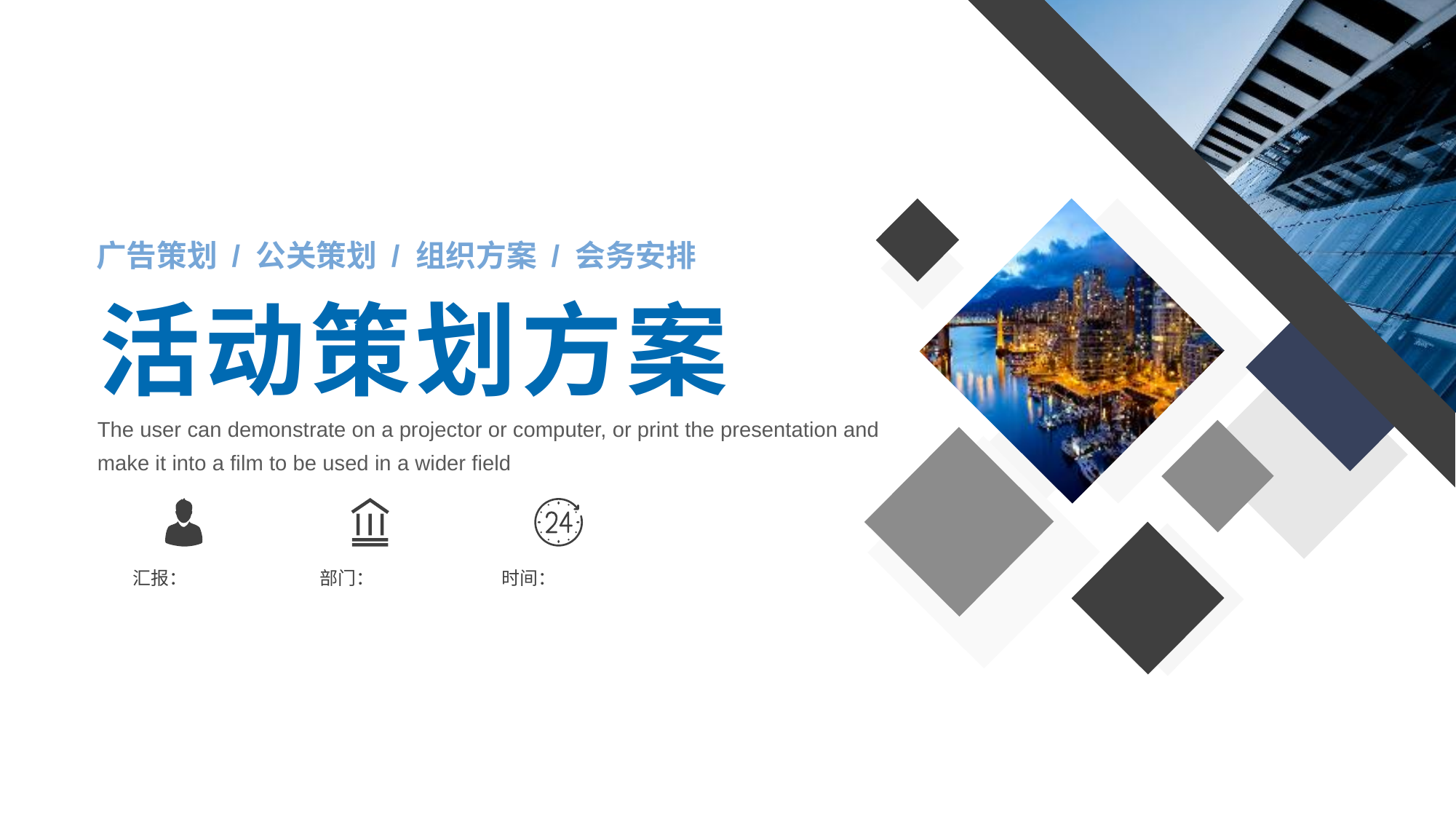

广告策划 / 公关策划 / 组织方案 / 会务安排

活动策划方案

The user can demonstrate on a projector or computer, or print the presentation and make it into a film to be used in a wider field

汇报：
部门：
时间：